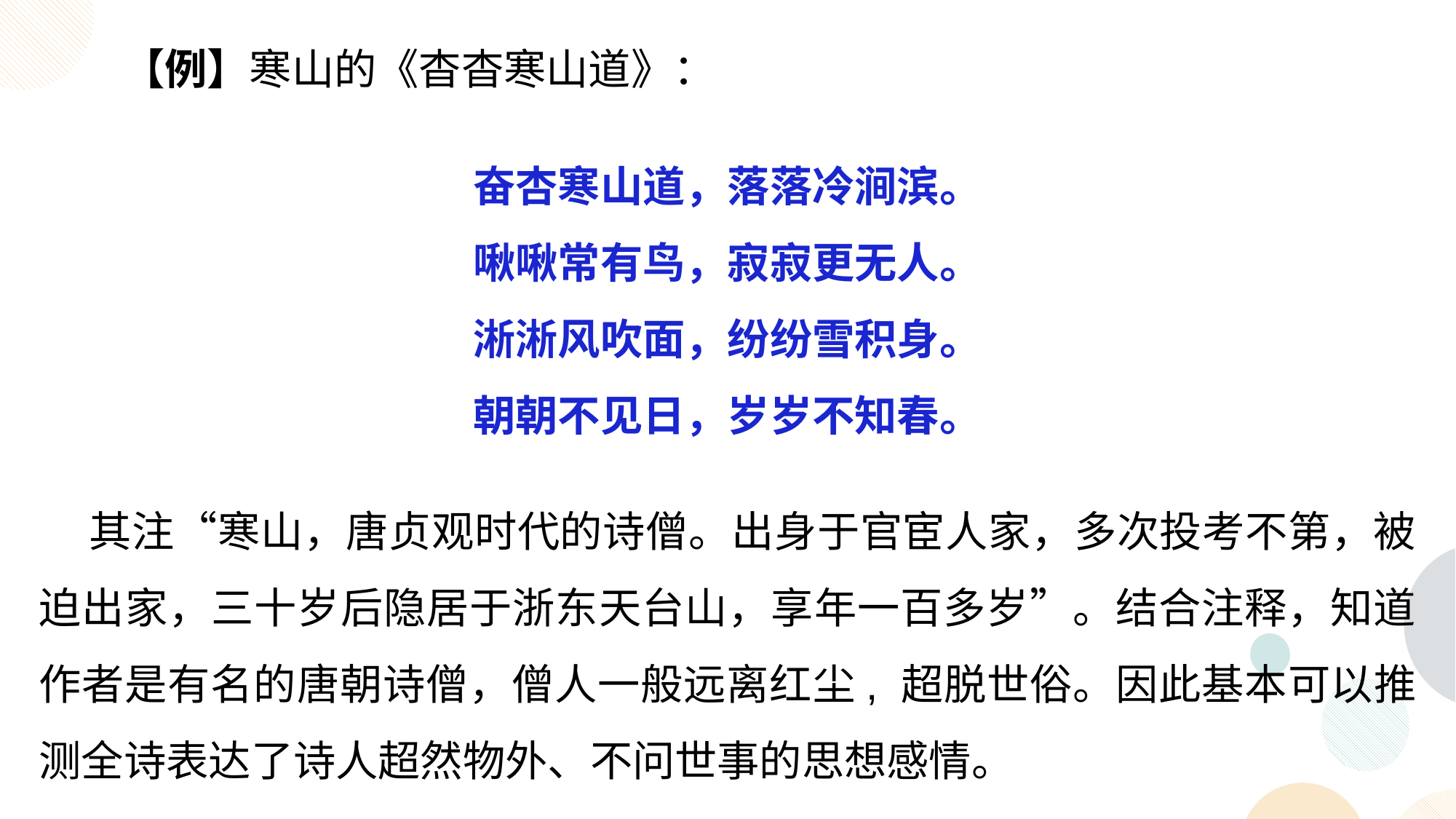

【例】寒山的《杳杳寒山道》：
奋杏寒山道，落落冷涧滨。
啾啾常有鸟，寂寂更无人。
淅淅风吹面，纷纷雪积身。
朝朝不见日，岁岁不知春。
    其注“寒山，唐贞观时代的诗僧。出身于官宦人家，多次投考不第，被迫出家，三十岁后隐居于浙东天台山，享年一百多岁”。结合注释，知道作者是有名的唐朝诗僧，僧人一般远离红尘, 超脱世俗。因此基本可以推测全诗表达了诗人超然物外、不问世事的思想感情。